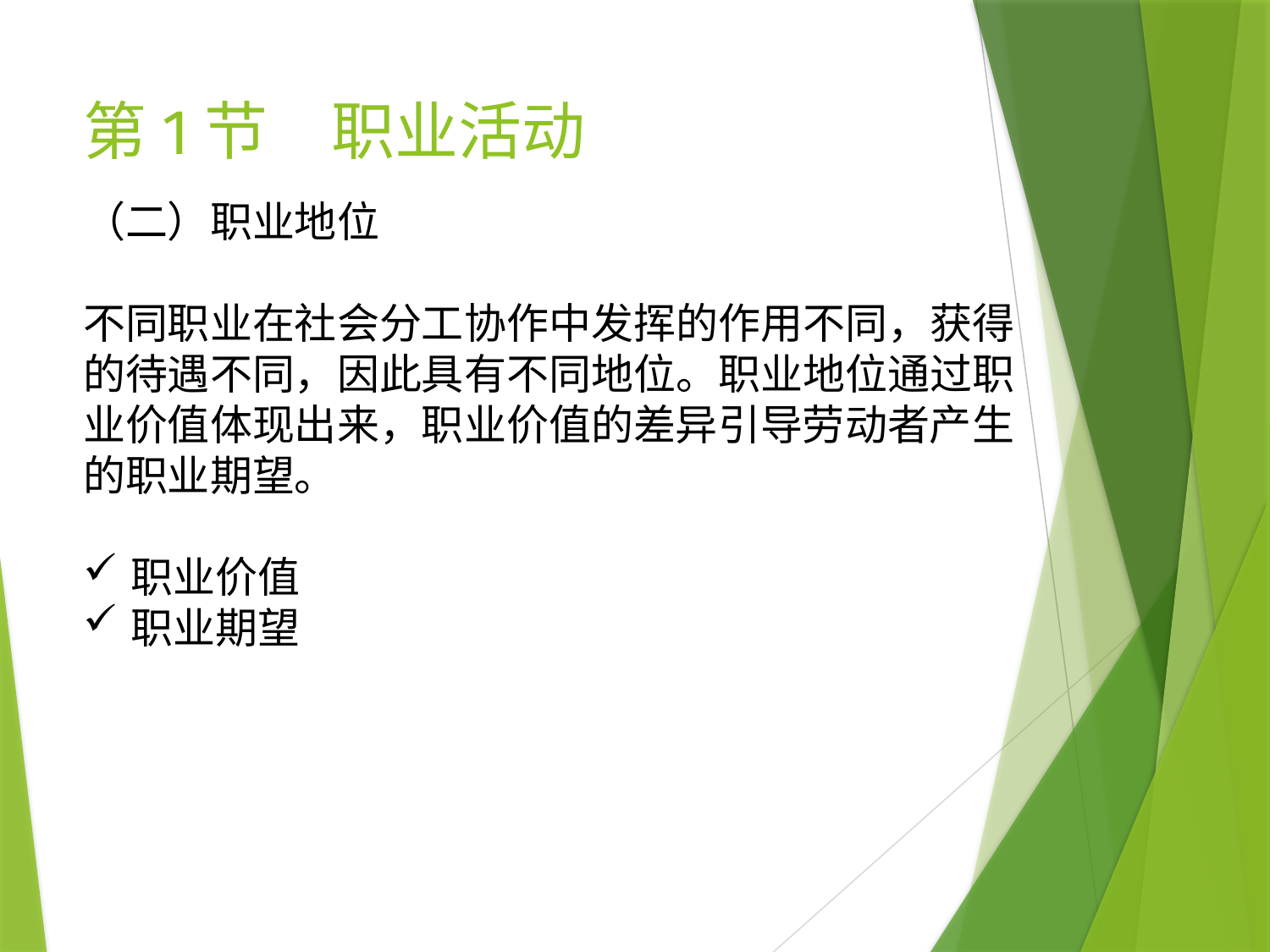

# 第1节　职业活动
（二）职业地位

不同职业在社会分工协作中发挥的作用不同，获得的待遇不同，因此具有不同地位。职业地位通过职业价值体现出来，职业价值的差异引导劳动者产生的职业期望。

职业价值
职业期望